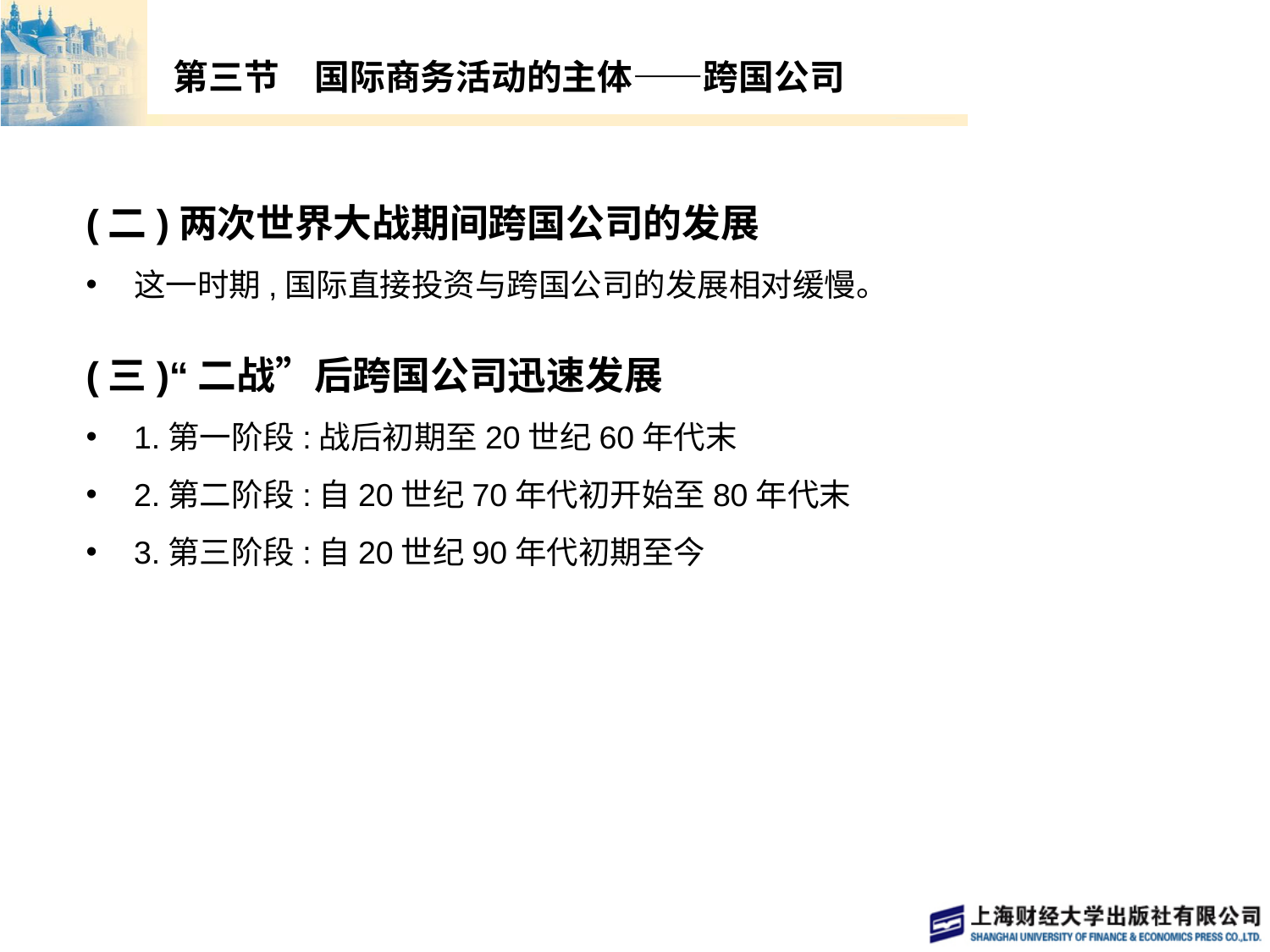

# 第三节　国际商务活动的主体——跨国公司
(二)两次世界大战期间跨国公司的发展
这一时期,国际直接投资与跨国公司的发展相对缓慢。
(三)“二战”后跨国公司迅速发展
1.第一阶段:战后初期至20世纪60年代末
2.第二阶段:自20世纪70年代初开始至80年代末
3.第三阶段:自20世纪90年代初期至今